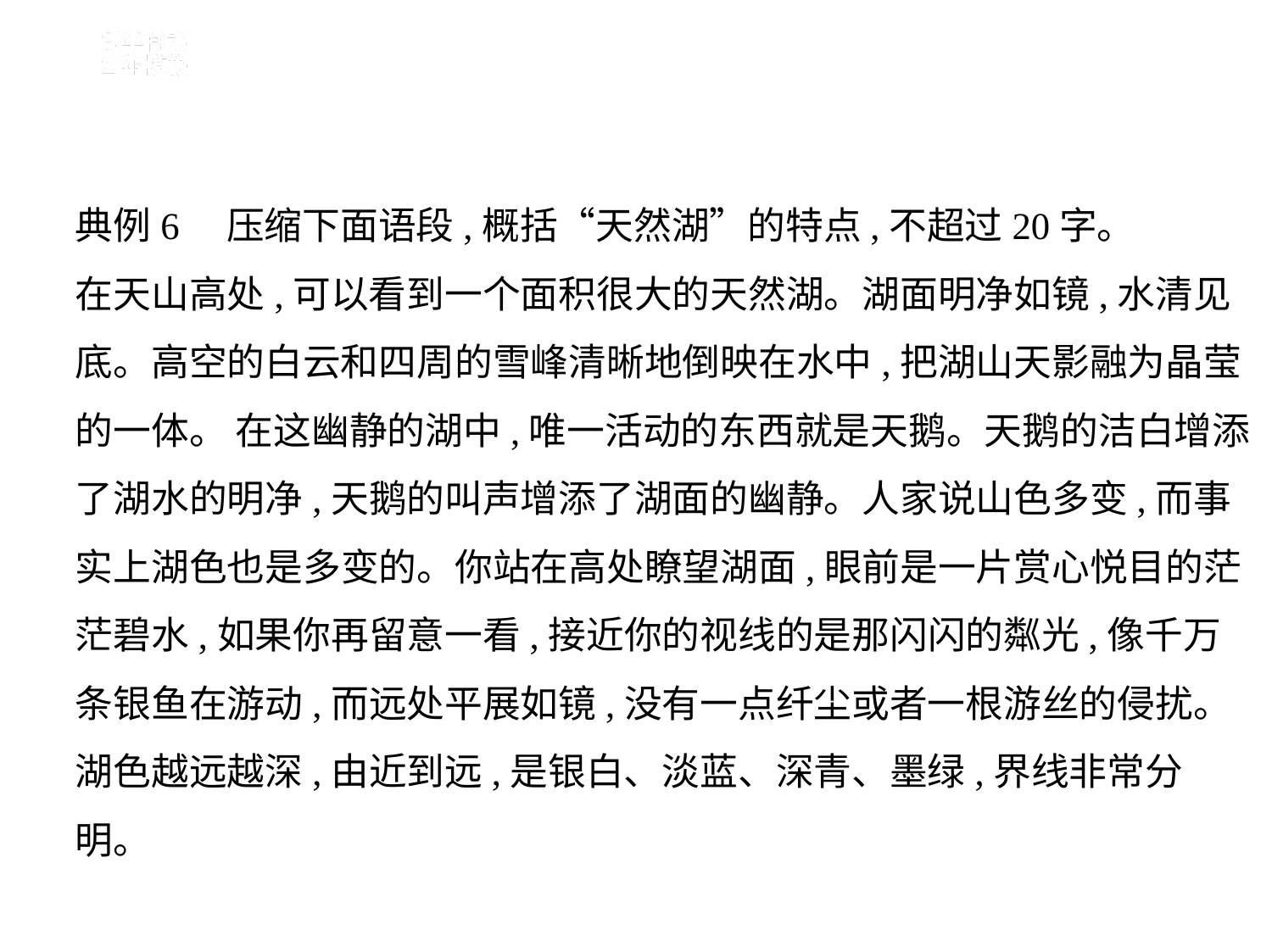

典例6　压缩下面语段,概括“天然湖”的特点,不超过20字。
在天山高处,可以看到一个面积很大的天然湖。湖面明净如镜,水清见底。高空的白云和四周的雪峰清晰地倒映在水中,把湖山天影融为晶莹的一体。 在这幽静的湖中,唯一活动的东西就是天鹅。天鹅的洁白增添了湖水的明净,天鹅的叫声增添了湖面的幽静。人家说山色多变,而事实上湖色也是多变的。你站在高处瞭望湖面,眼前是一片赏心悦目的茫茫碧水,如果你再留意一看,接近你的视线的是那闪闪的粼光,像千万条银鱼在游动,而远处平展如镜,没有一点纤尘或者一根游丝的侵扰。湖色越远越深,由近到远,是银白、淡蓝、深青、墨绿,界线非常分明。